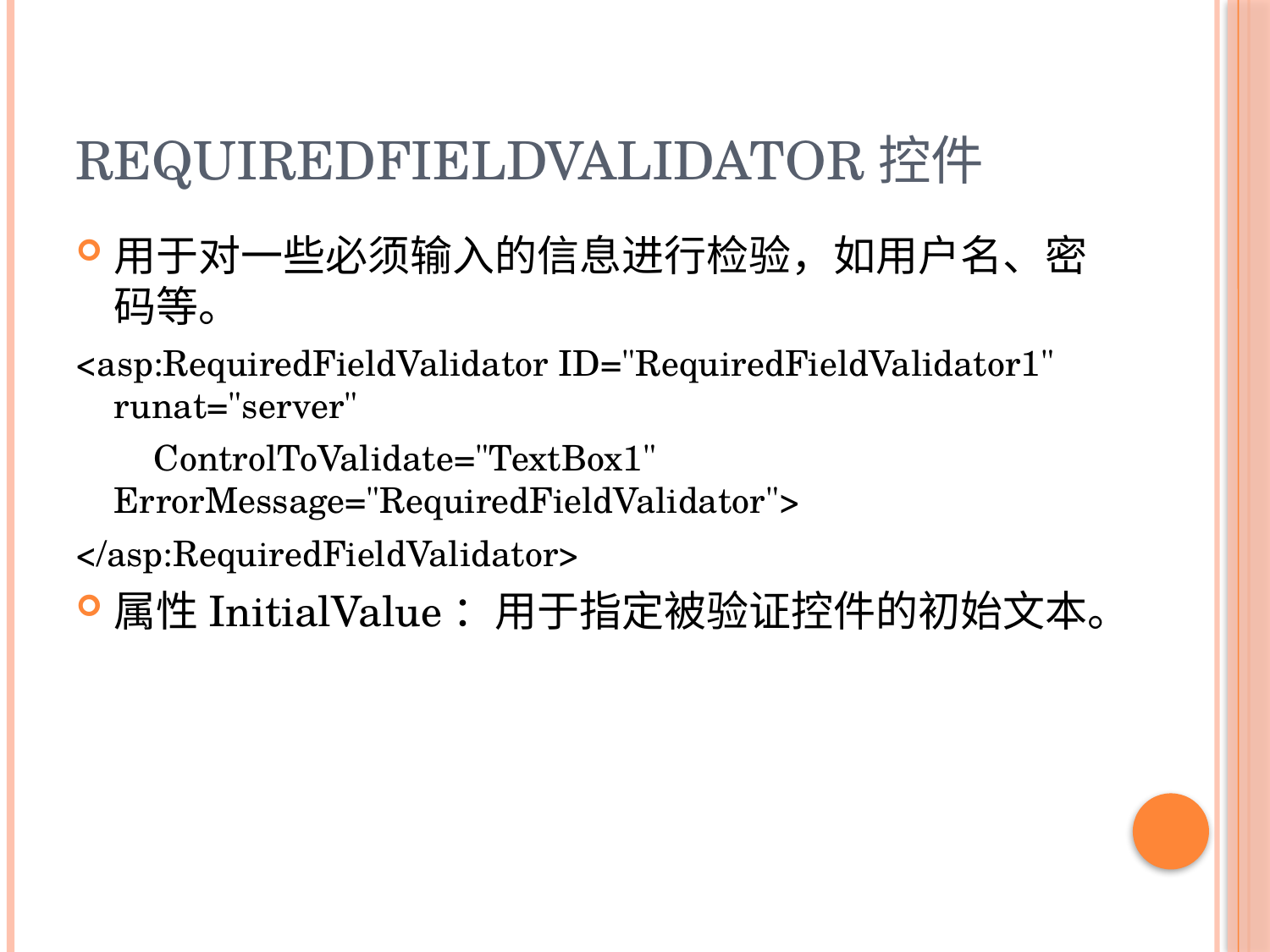

# RequiredFieldValidator控件
用于对一些必须输入的信息进行检验，如用户名、密码等。
<asp:RequiredFieldValidator ID="RequiredFieldValidator1" runat="server"
        ControlToValidate="TextBox1" ErrorMessage="RequiredFieldValidator">
</asp:RequiredFieldValidator>
属性InitialValue：用于指定被验证控件的初始文本。
84